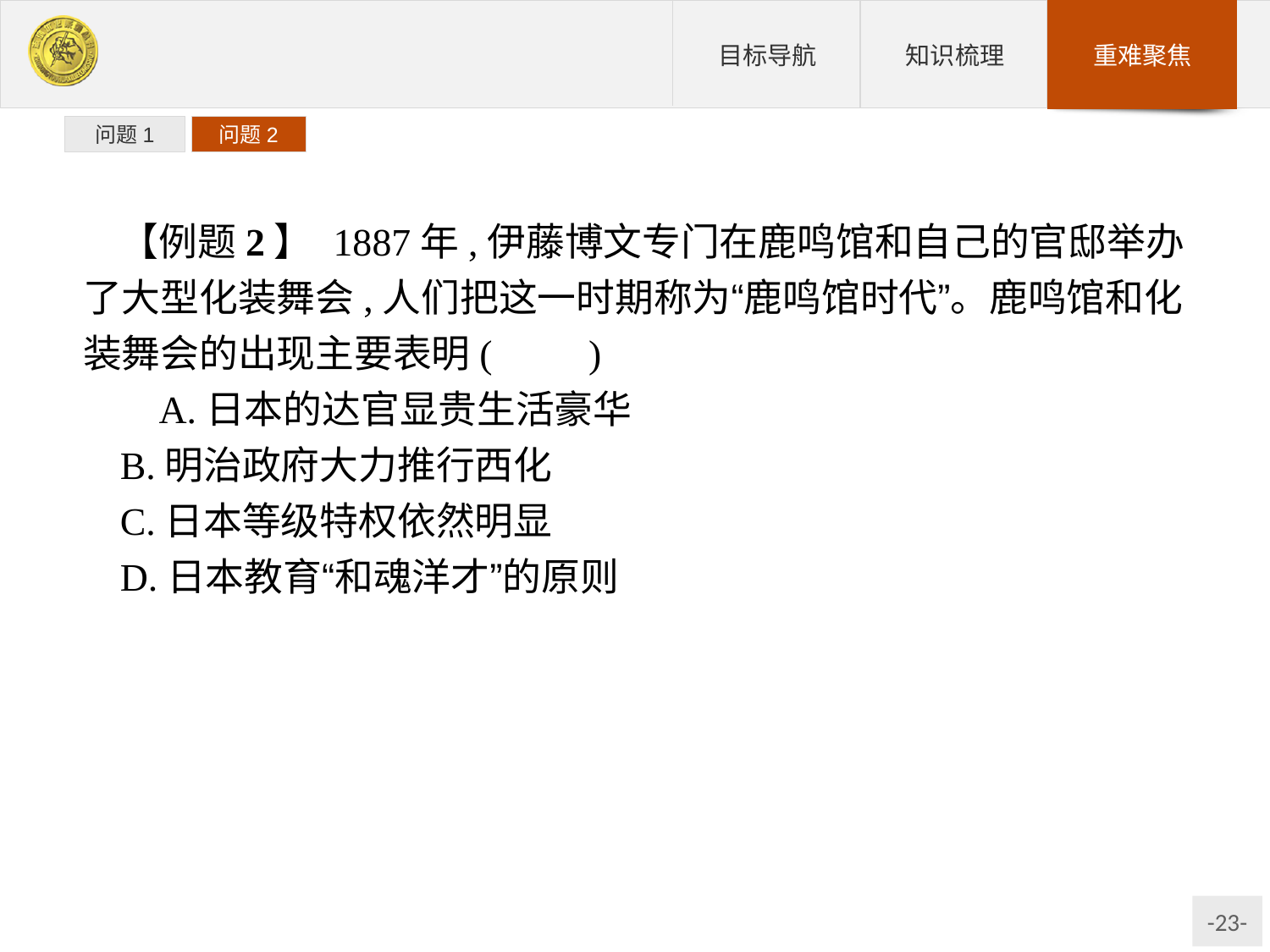

问题1
问题2
【例题2】 1887年,伊藤博文专门在鹿鸣馆和自己的官邸举办了大型化装舞会,人们把这一时期称为“鹿鸣馆时代”。鹿鸣馆和化装舞会的出现主要表明(　　)
    A.日本的达官显贵生活豪华
B.明治政府大力推行西化
C.日本等级特权依然明显
D.日本教育“和魂洋才”的原则
解析:在明治政府文明开化方针的指引下,鹿鸣馆成了日本近代欧化主义的象征,不但开日本人穿西服、跳交谊舞的先河,还成了日本社交界的启蒙。伊藤博文在鹿鸣馆举办大型化装舞会,将欧化之风推向高潮。据此分析,B项符合题意。
答案:B